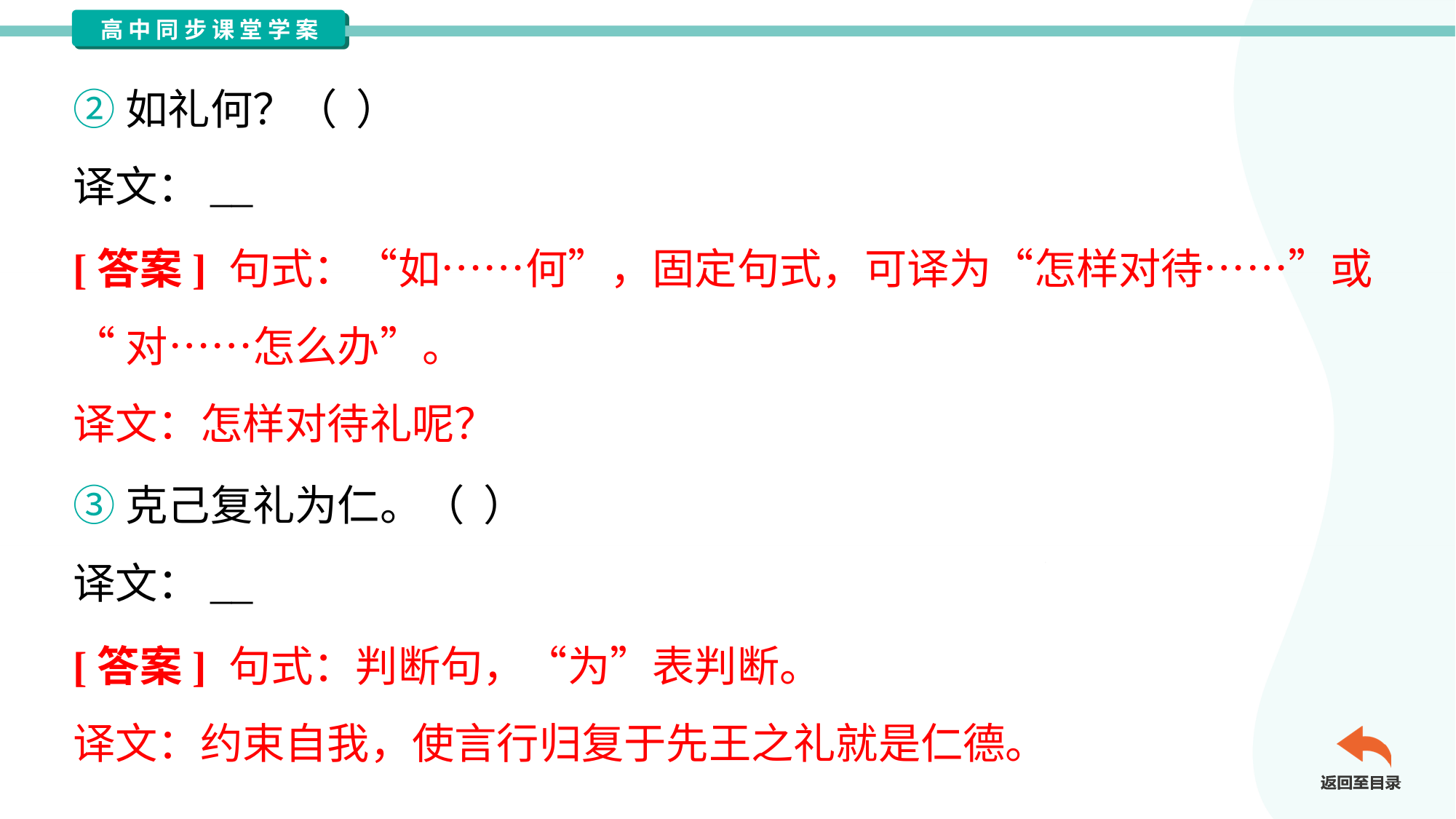

②如礼何？（  ）
译文：__
[答案] 句式：“如……何”，固定句式，可译为“怎样对待……”或
“对……怎么办”。
译文：怎样对待礼呢？
③克己复礼为仁。（  ）
译文：__
[答案] 句式：判断句，“为”表判断。
译文：约束自我，使言行归复于先王之礼就是仁德。